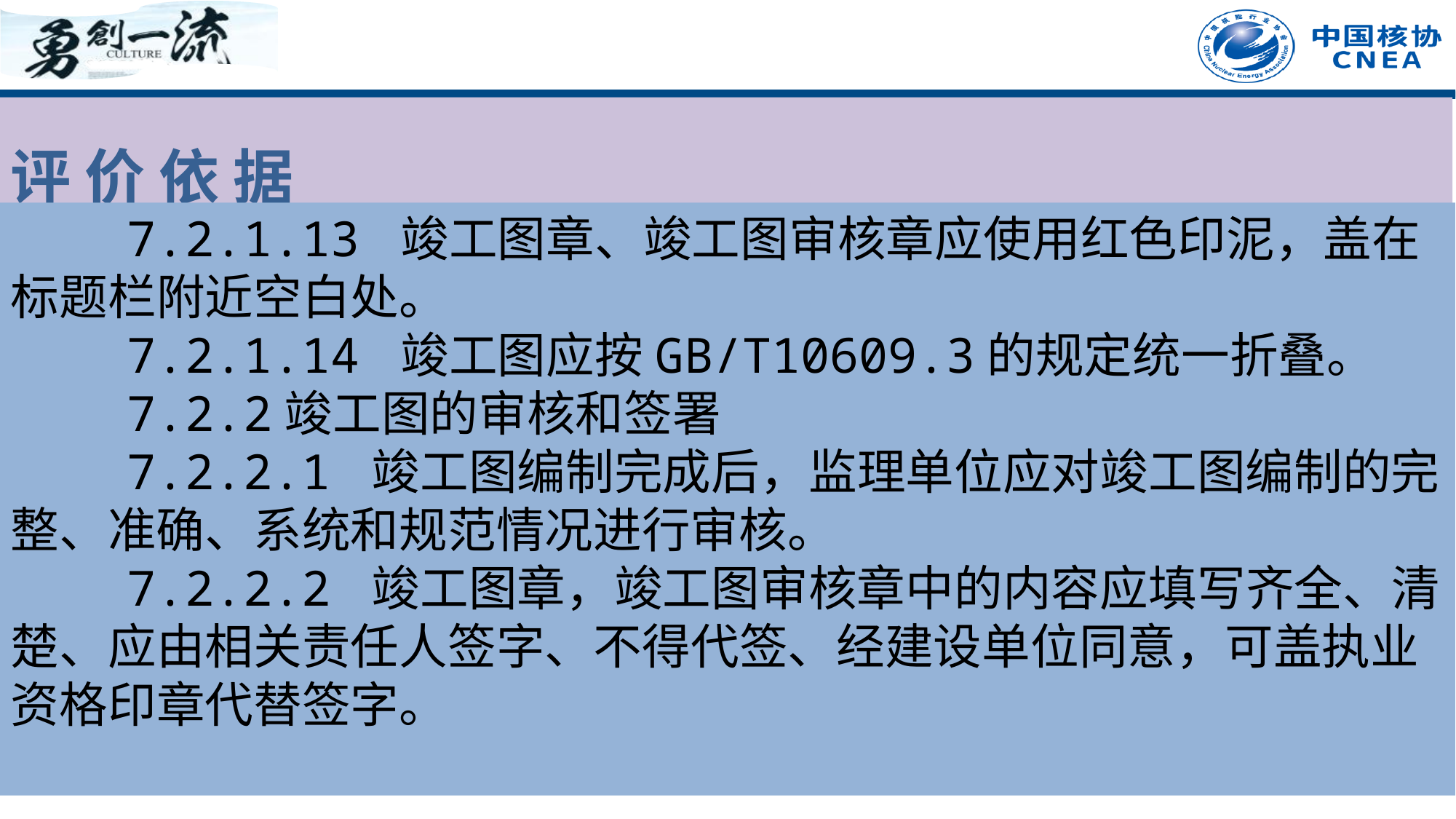

评 价 依 据
    7.2.1.13 竣工图章、竣工图审核章应使用红色印泥，盖在标题栏附近空白处。
    7.2.1.14 竣工图应按GB/T10609.3的规定统一折叠。
    7.2.2竣工图的审核和签署
    7.2.2.1 竣工图编制完成后，监理单位应对竣工图编制的完整、准确、系统和规范情况进行审核。
    7.2.2.2 竣工图章，竣工图审核章中的内容应填写齐全、清楚、应由相关责任人签字、不得代签、经建设单位同意，可盖执业资格印章代替签字。